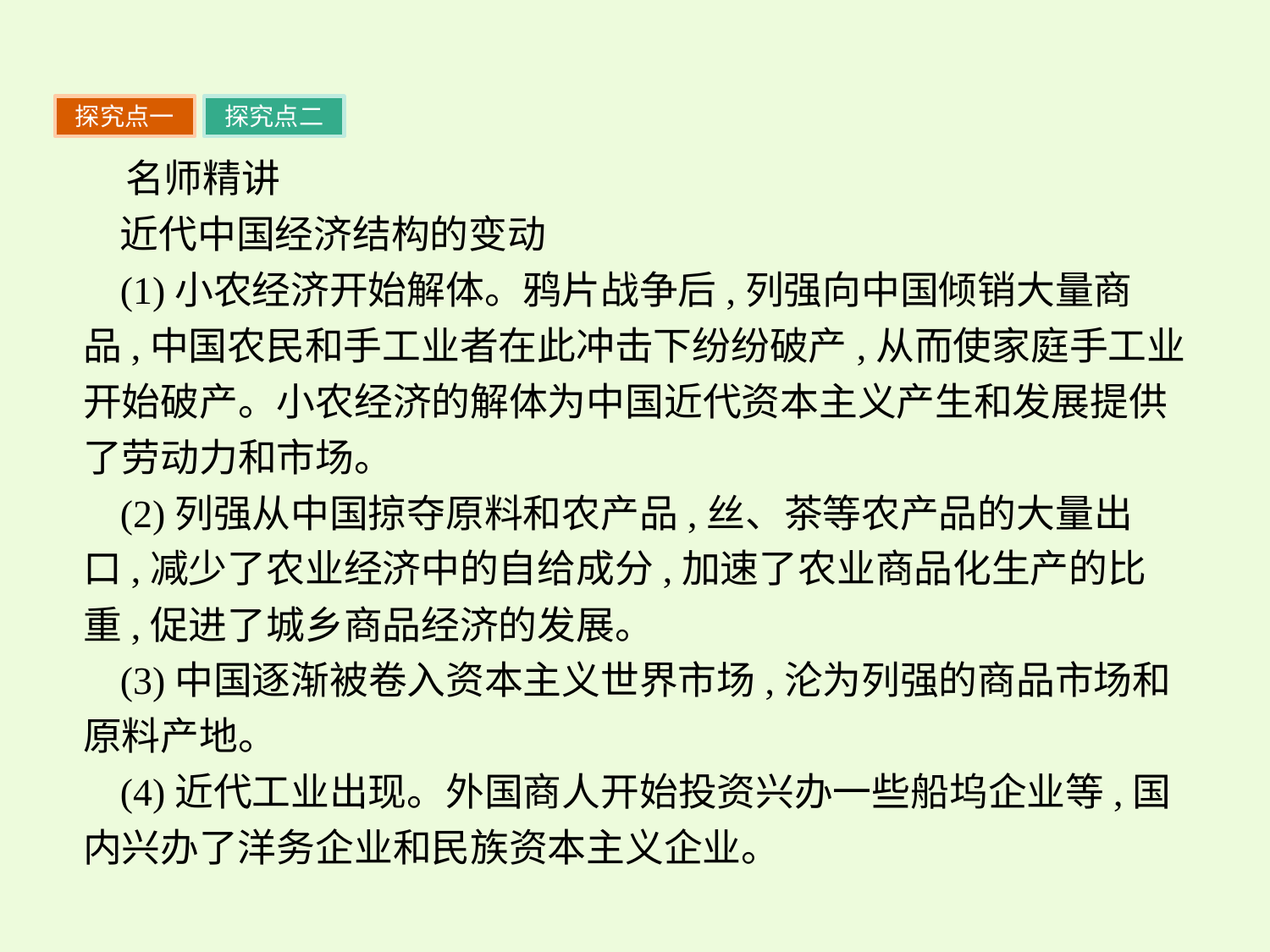

探究点一
探究点二
名师精讲
近代中国经济结构的变动
(1)小农经济开始解体。鸦片战争后,列强向中国倾销大量商品,中国农民和手工业者在此冲击下纷纷破产,从而使家庭手工业开始破产。小农经济的解体为中国近代资本主义产生和发展提供了劳动力和市场。
(2)列强从中国掠夺原料和农产品,丝、茶等农产品的大量出口,减少了农业经济中的自给成分,加速了农业商品化生产的比重,促进了城乡商品经济的发展。
(3)中国逐渐被卷入资本主义世界市场,沦为列强的商品市场和原料产地。
(4)近代工业出现。外国商人开始投资兴办一些船坞企业等,国内兴办了洋务企业和民族资本主义企业。